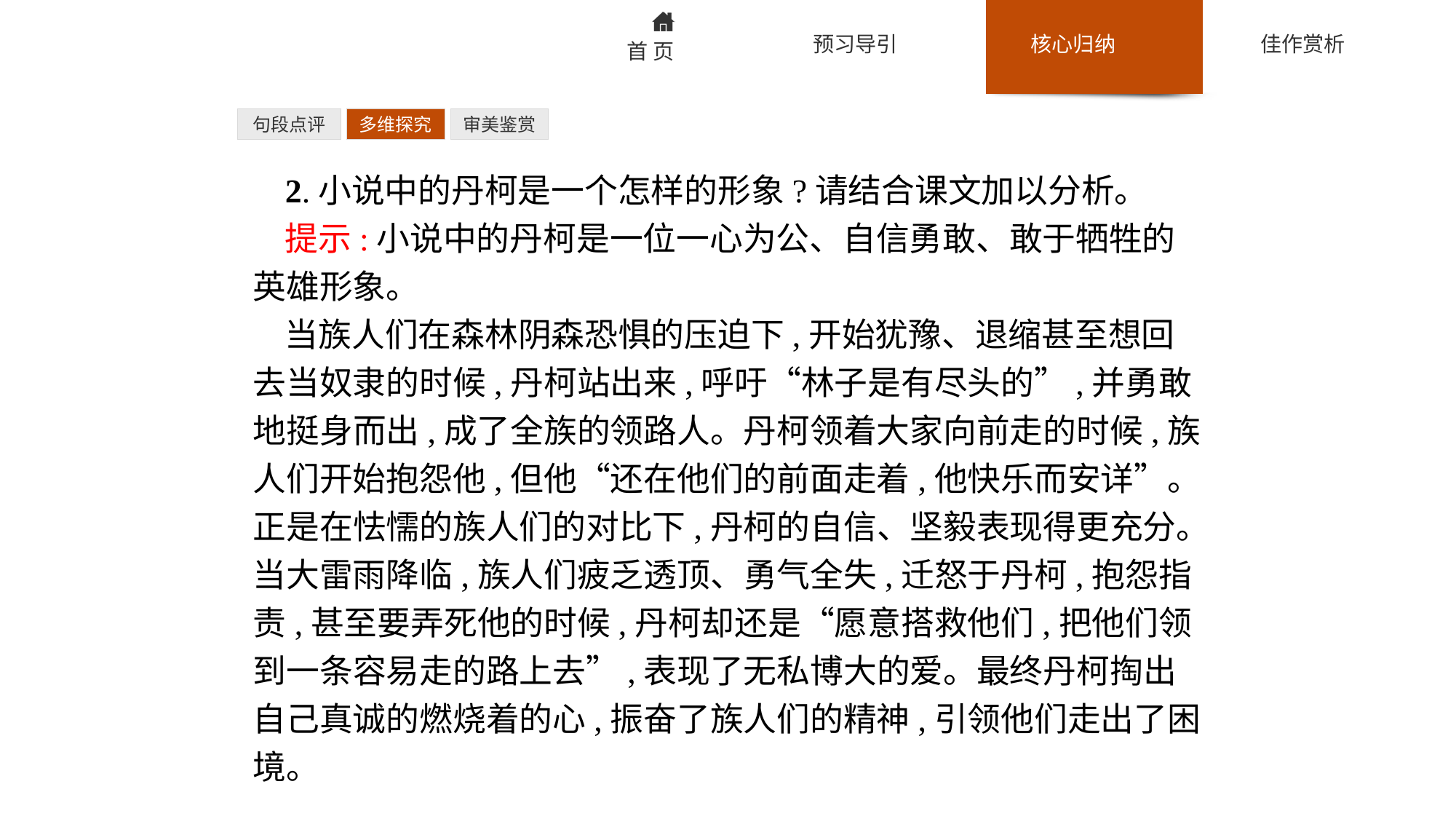

句段点评
多维探究
审美鉴赏
2.小说中的丹柯是一个怎样的形象?请结合课文加以分析。
提示:小说中的丹柯是一位一心为公、自信勇敢、敢于牺牲的英雄形象。
当族人们在森林阴森恐惧的压迫下,开始犹豫、退缩甚至想回去当奴隶的时候,丹柯站出来,呼吁“林子是有尽头的”,并勇敢地挺身而出,成了全族的领路人。丹柯领着大家向前走的时候,族人们开始抱怨他,但他“还在他们的前面走着,他快乐而安详”。正是在怯懦的族人们的对比下,丹柯的自信、坚毅表现得更充分。当大雷雨降临,族人们疲乏透顶、勇气全失,迁怒于丹柯,抱怨指责,甚至要弄死他的时候,丹柯却还是“愿意搭救他们,把他们领到一条容易走的路上去”,表现了无私博大的爱。最终丹柯掏出自己真诚的燃烧着的心,振奋了族人们的精神,引领他们走出了困境。